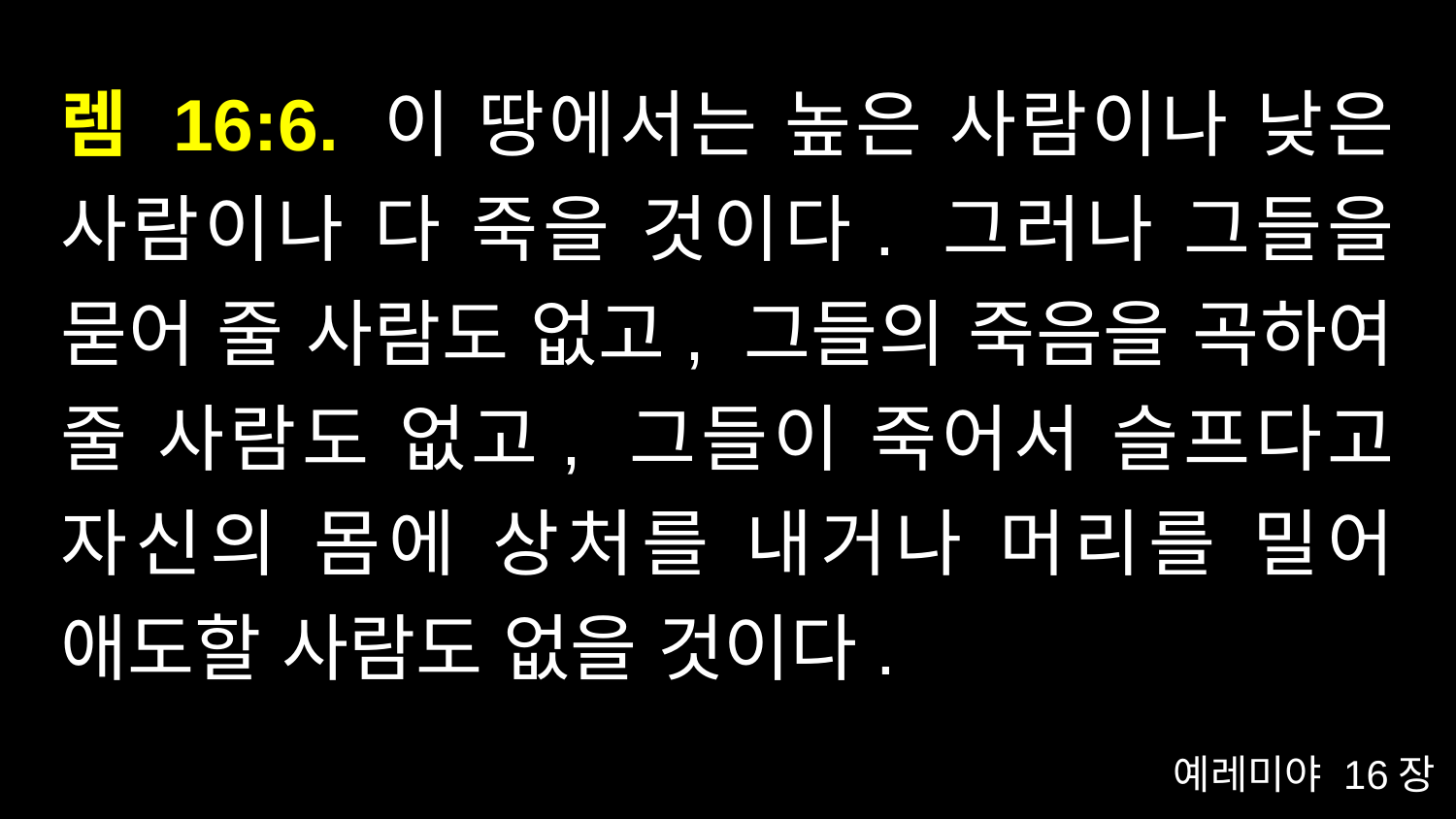

# 렘 16:6. 이 땅에서는 높은 사람이나 낮은 사람이나 다 죽을 것이다. 그러나 그들을 묻어 줄 사람도 없고, 그들의 죽음을 곡하여 줄 사람도 없고, 그들이 죽어서 슬프다고 자신의 몸에 상처를 내거나 머리를 밀어 애도할 사람도 없을 것이다.
예레미야 16장